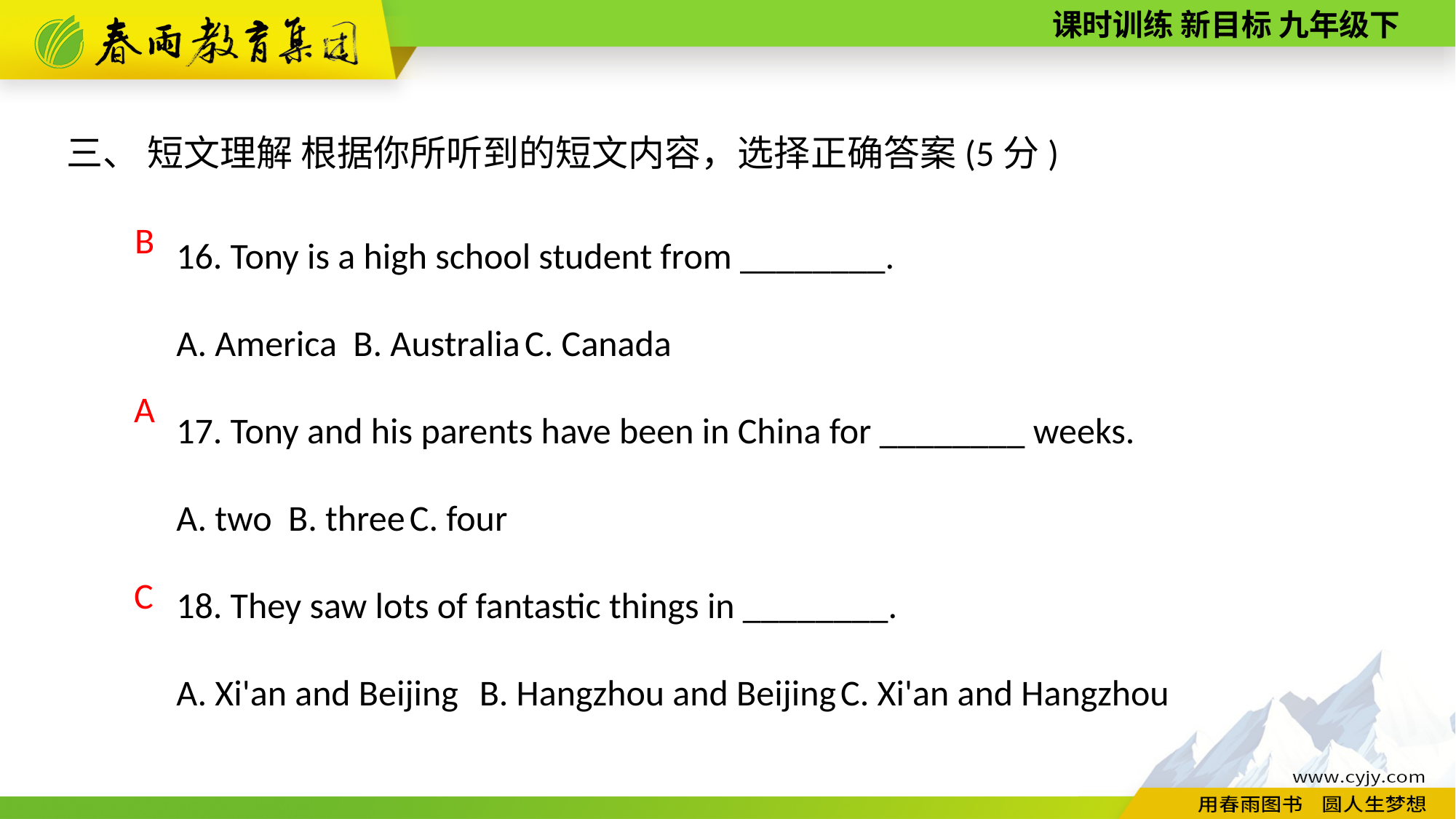

三、 短文理解 根据你所听到的短文内容，选择正确答案(5分)
16. Tony is a high school student from ________.
A. America  B. Australia C. Canada
17. Tony and his parents have been in China for ________ weeks.
A. two  B. three C. four
18. They saw lots of fantastic things in ________.
A. Xi'an and Beijing   B. Hangzhou and Beijing C. Xi'an and Hangzhou
B
A
C